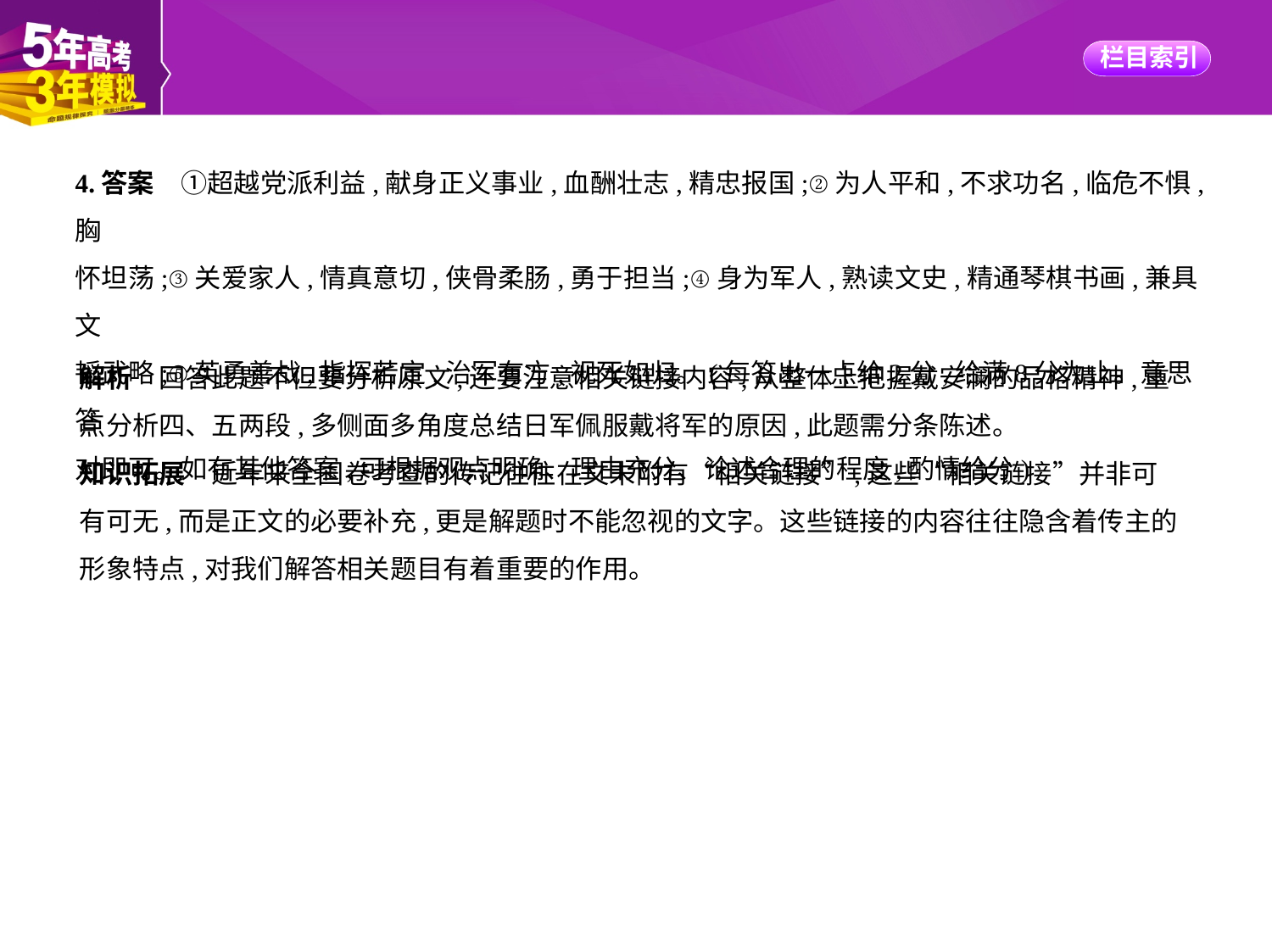

4.答案　①超越党派利益,献身正义事业,血酬壮志,精忠报国;②为人平和,不求功名,临危不惧,胸
怀坦荡;③关爱家人,情真意切,侠骨柔肠,勇于担当;④身为军人,熟读文史,精通琴棋书画,兼具文
韬武略;⑤英勇善战,指挥若定,治军有方,视死如归。(每答出一点给2分,给满8分为止。意思答
对即可。如有其他答案,可根据观点明确、理由充分、论述合理的程度,酌情给分)
解析　回答此题不但要分析原文,还要注意相关链接内容,从整体上把握戴安澜的品格精神,重
点分析四、五两段,多侧面多角度总结日军佩服戴将军的原因,此题需分条陈述。
知识拓展　近年来全国卷考查的传记往往在文末附有“相关链接”,这些“相关链接”并非可
有可无,而是正文的必要补充,更是解题时不能忽视的文字。这些链接的内容往往隐含着传主的
形象特点,对我们解答相关题目有着重要的作用。